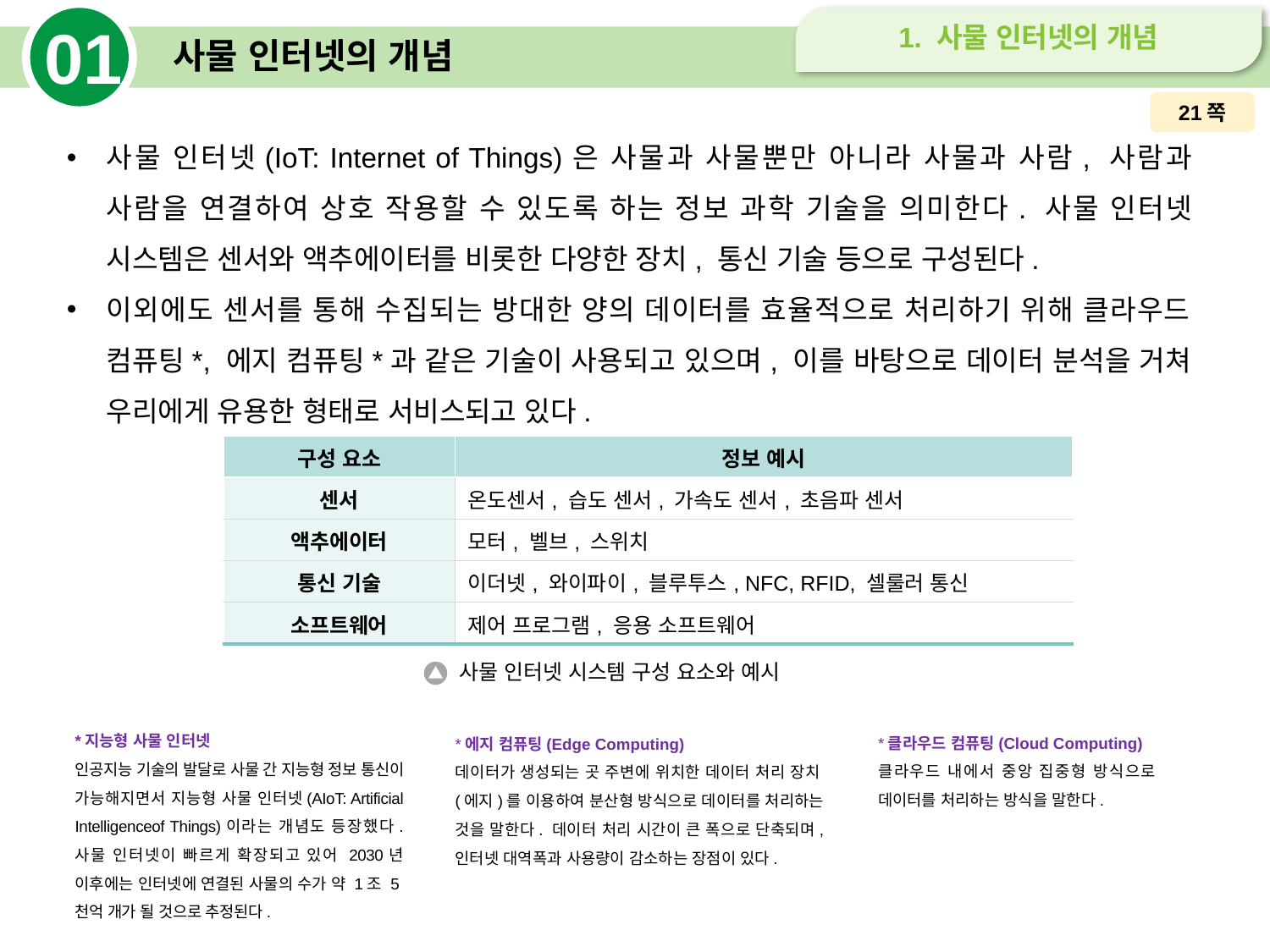

01
1. 사물 인터넷의 개념
# 사물 인터넷의 개념
21쪽
사물 인터넷(IoT: Internet of Things)은 사물과 사물뿐만 아니라 사물과 사람, 사람과 사람을 연결하여 상호 작용할 수 있도록 하는 정보 과학 기술을 의미한다. 사물 인터넷 시스템은 센서와 액추에이터를 비롯한 다양한 장치, 통신 기술 등으로 구성된다.
이외에도 센서를 통해 수집되는 방대한 양의 데이터를 효율적으로 처리하기 위해 클라우드 컴퓨팅*, 에지 컴퓨팅*과 같은 기술이 사용되고 있으며, 이를 바탕으로 데이터 분석을 거쳐 우리에게 유용한 형태로 서비스되고 있다.
| 구성 요소 | 정보 예시 |
| --- | --- |
| 센서 | 온도센서, 습도 센서, 가속도 센서, 초음파 센서 |
| 액추에이터 | 모터, 벨브, 스위치 |
| 통신 기술 | 이더넷, 와이파이, 블루투스, NFC, RFID, 셀룰러 통신 |
| 소프트웨어 | 제어 프로그램, 응용 소프트웨어 |
사물 인터넷 시스템 구성 요소와 예시

*지능형 사물 인터넷
인공지능 기술의 발달로 사물 간 지능형 정보 통신이 가능해지면서 지능형 사물 인터넷(AIoT: Artificial Intelligenceof Things)이라는 개념도 등장했다. 사물 인터넷이 빠르게 확장되고 있어 2030년 이후에는 인터넷에 연결된 사물의 수가 약 1조 5천억 개가 될 것으로 추정된다.
*클라우드 컴퓨팅(Cloud Computing)
클라우드 내에서 중앙 집중형 방식으로 데이터를 처리하는 방식을 말한다.
*에지 컴퓨팅(Edge Computing)
데이터가 생성되는 곳 주변에 위치한 데이터 처리 장치(에지)를 이용하여 분산형 방식으로 데이터를 처리하는 것을 말한다. 데이터 처리 시간이 큰 폭으로 단축되며, 인터넷 대역폭과 사용량이 감소하는 장점이 있다.